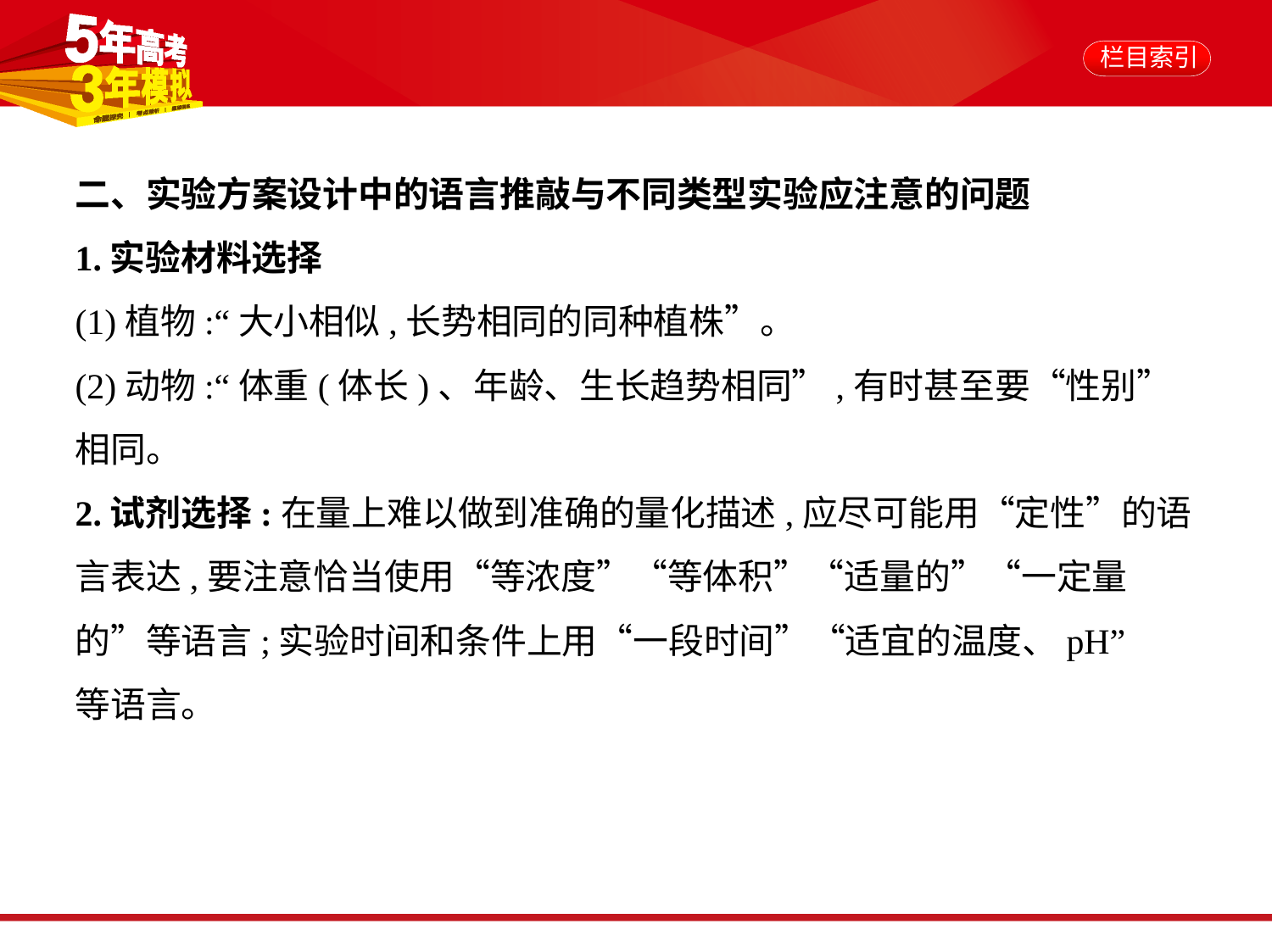

二、实验方案设计中的语言推敲与不同类型实验应注意的问题
1.实验材料选择
(1)植物:“大小相似,长势相同的同种植株”。
(2)动物:“体重(体长)、年龄、生长趋势相同”,有时甚至要“性别”
相同。
2.试剂选择:在量上难以做到准确的量化描述,应尽可能用“定性”的语
言表达,要注意恰当使用“等浓度”“等体积”“适量的”“一定量
的”等语言;实验时间和条件上用“一段时间”“适宜的温度、pH”
等语言。